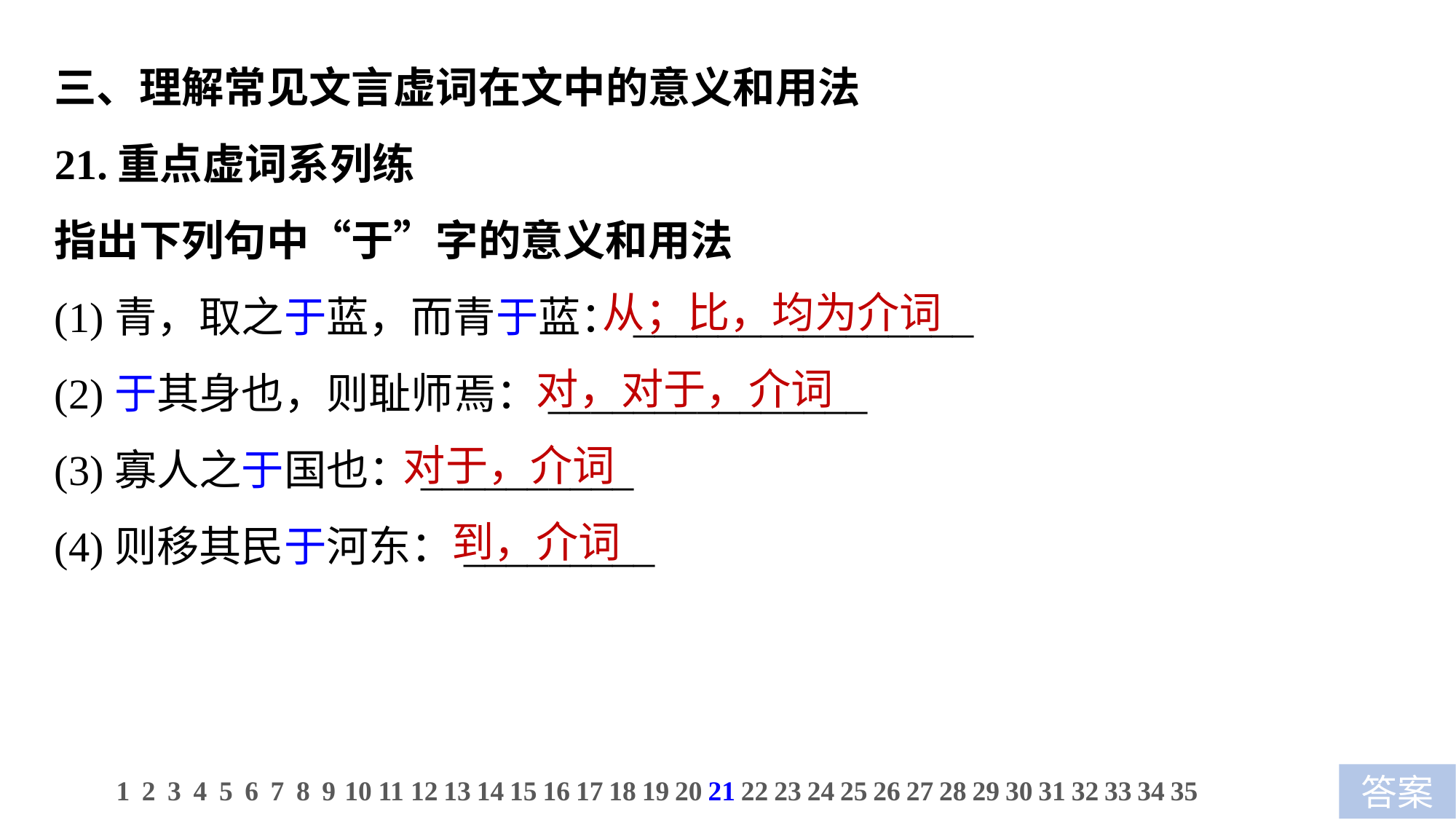

三、理解常见文言虚词在文中的意义和用法
21.重点虚词系列练
指出下列句中“于”字的意义和用法
(1)青，取之于蓝，而青于蓝：________________
(2)于其身也，则耻师焉：_______________
(3)寡人之于国也：__________
(4)则移其民于河东：_________
                    从；比，均为介词
             对，对于，介词
对于，介词
    到，介词
1
2
3
4
5
6
7
8
9
10
11
12
13
14
15
16
17
18
19
20
21
22
23
24
25
26
27
28
29
30
31
32
33
34
35
答案